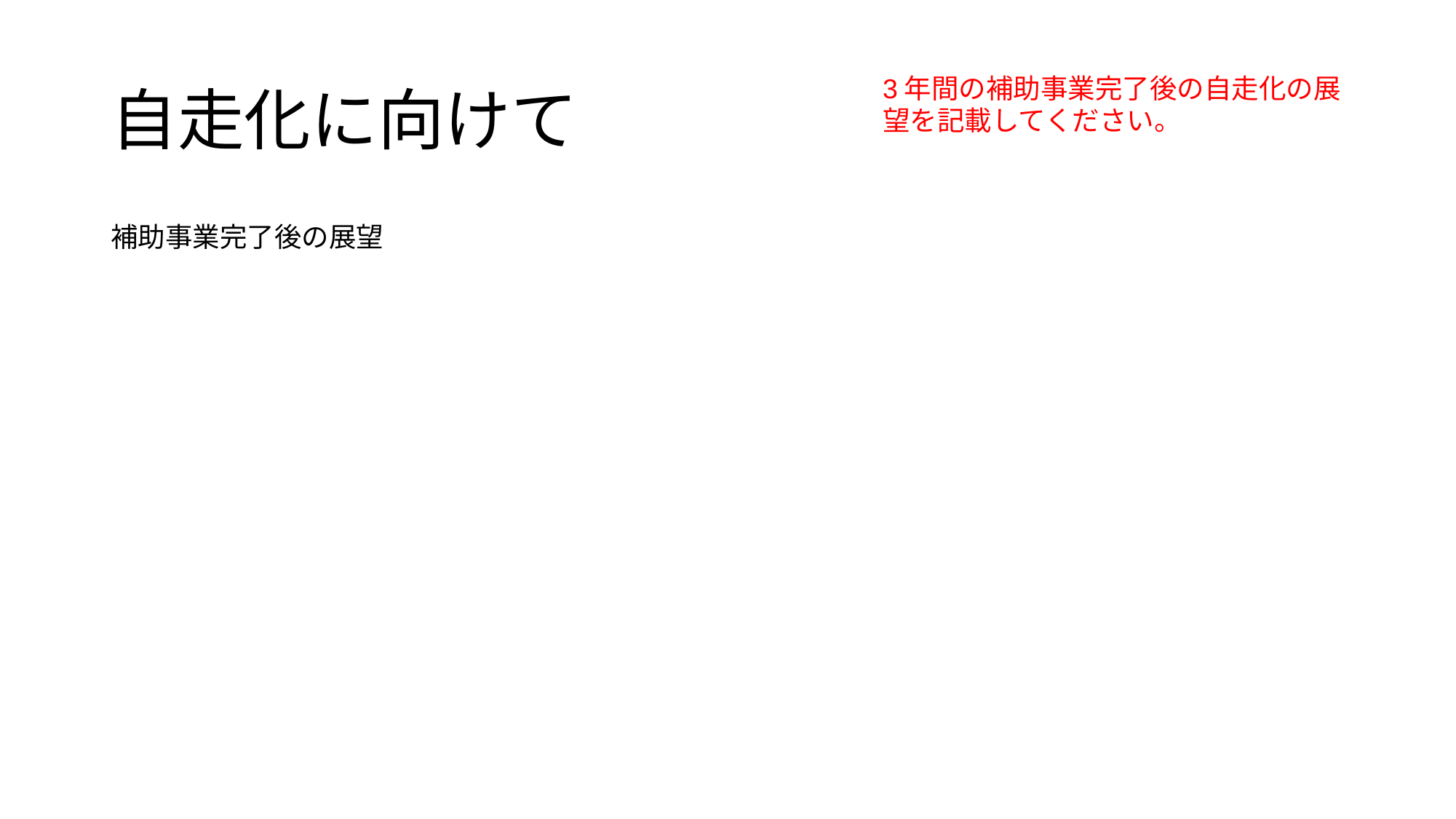

# 自走化に向けて
3年間の補助事業完了後の自走化の展望を記載してください。
補助事業完了後の展望